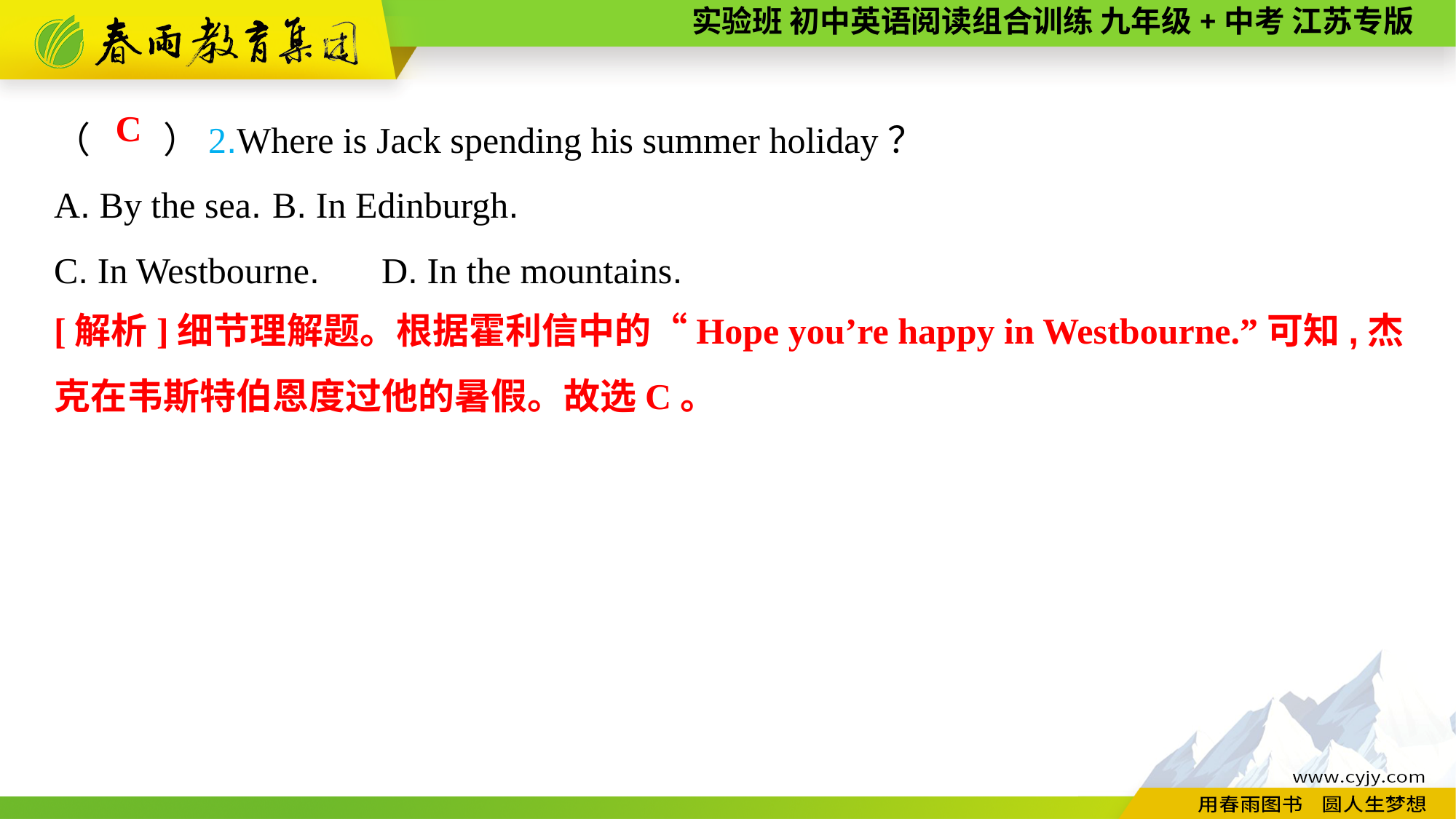

（　　）2.Where is Jack spending his summer holiday？
A. By the sea.	B. In Edinburgh.
C. In Westbourne.	D. In the mountains.
C
[解析]细节理解题。根据霍利信中的“Hope you’re happy in Westbourne.”可知,杰克在韦斯特伯恩度过他的暑假。故选C。